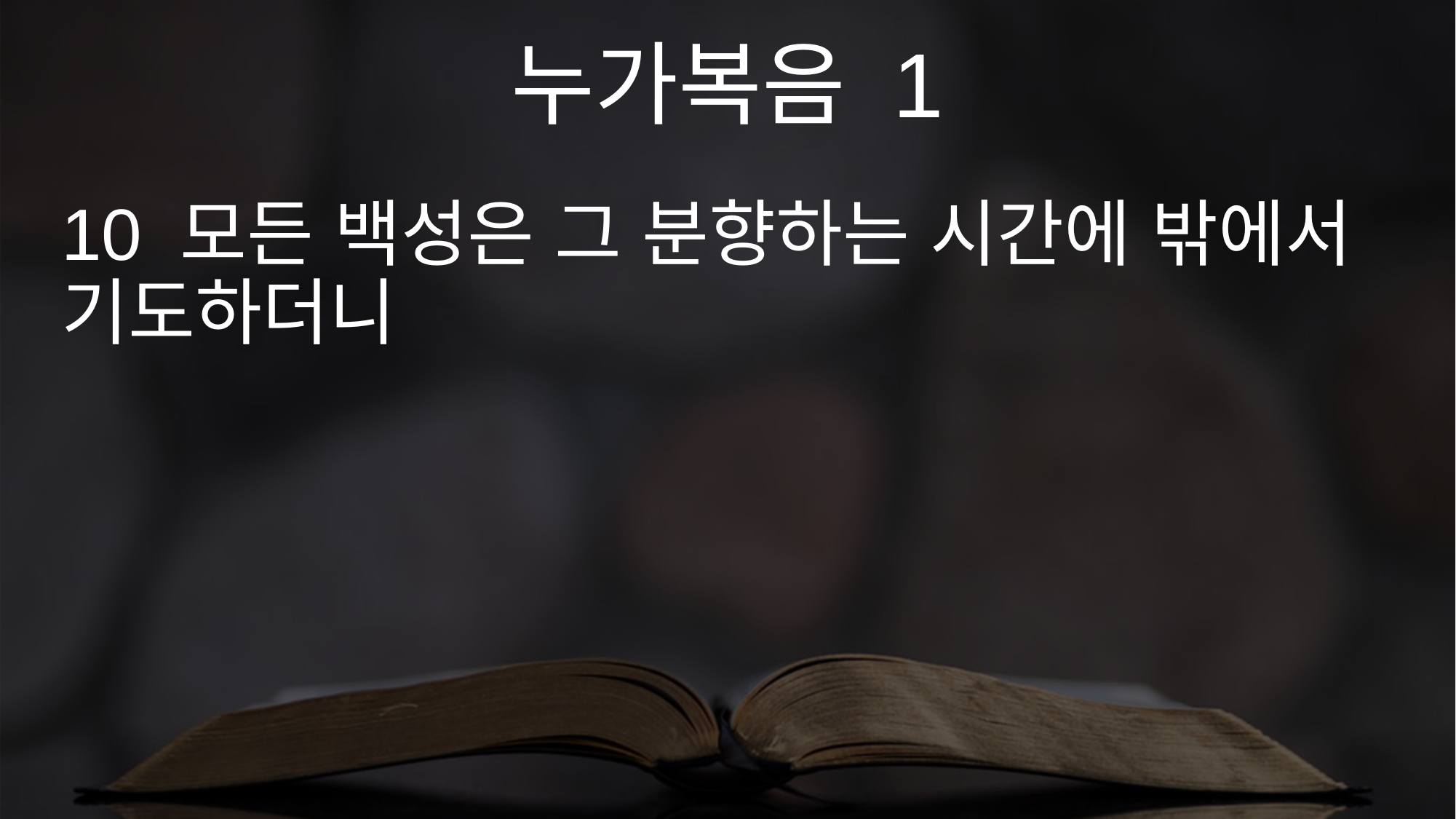

누가복음 1
10 모든 백성은 그 분향하는 시간에 밖에서 기도하더니